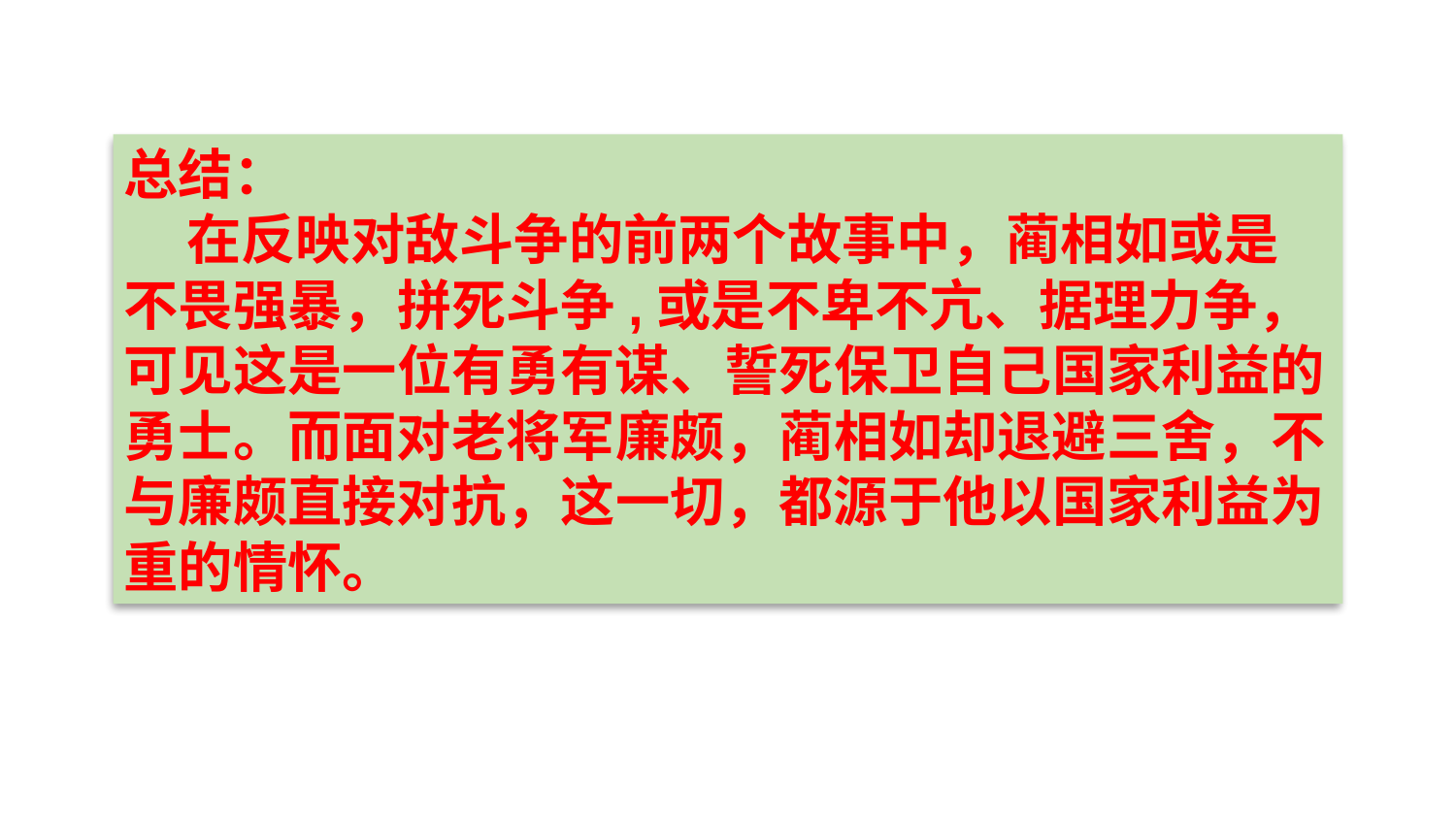

总结：
    在反映对敌斗争的前两个故事中，蔺相如或是不畏强暴，拼死斗争,或是不卑不亢、据理力争，可见这是一位有勇有谋、誓死保卫自己国家利益的勇士。而面对老将军廉颇，蔺相如却退避三舍，不与廉颇直接对抗，这一切，都源于他以国家利益为重的情怀。